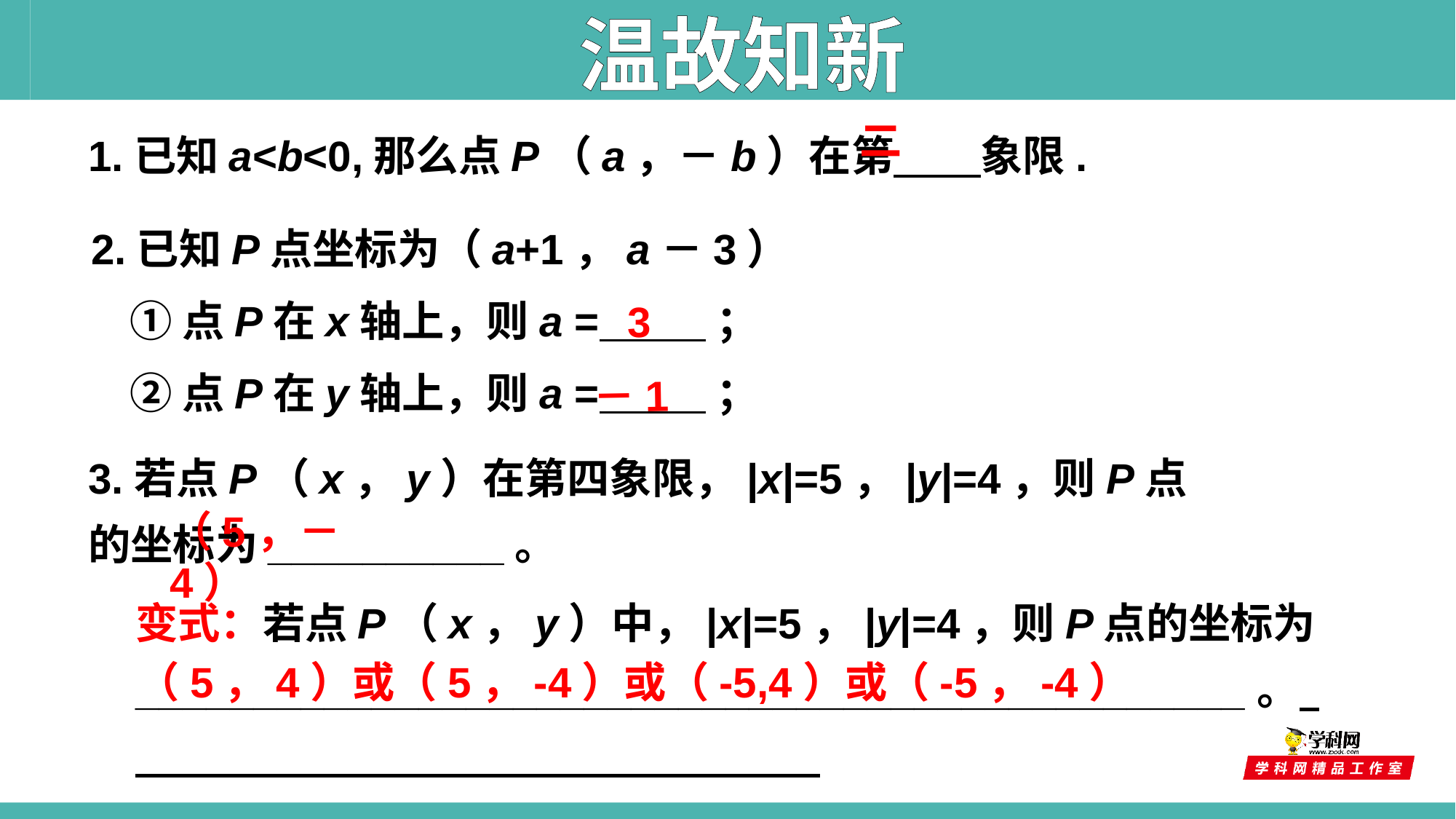

温故知新
二
1.已知a<b<0,那么点P（a，－b）在第         象限.
2.已知P点坐标为（a+1，a－3）
    ①点P在x轴上，则a =         ；
    ②点P在y轴上，则a =         ；
3
－1
3.若点P（x，y）在第四象限，|x|=5，|y|=4，则P点的坐标为__________。
（5，－4）
变式：若点P（x，y）中，|x|=5，|y|=4，则P点的坐标为_______________________________________________。
（5，4）或（5，-4）或（-5,4）或（-5，-4）